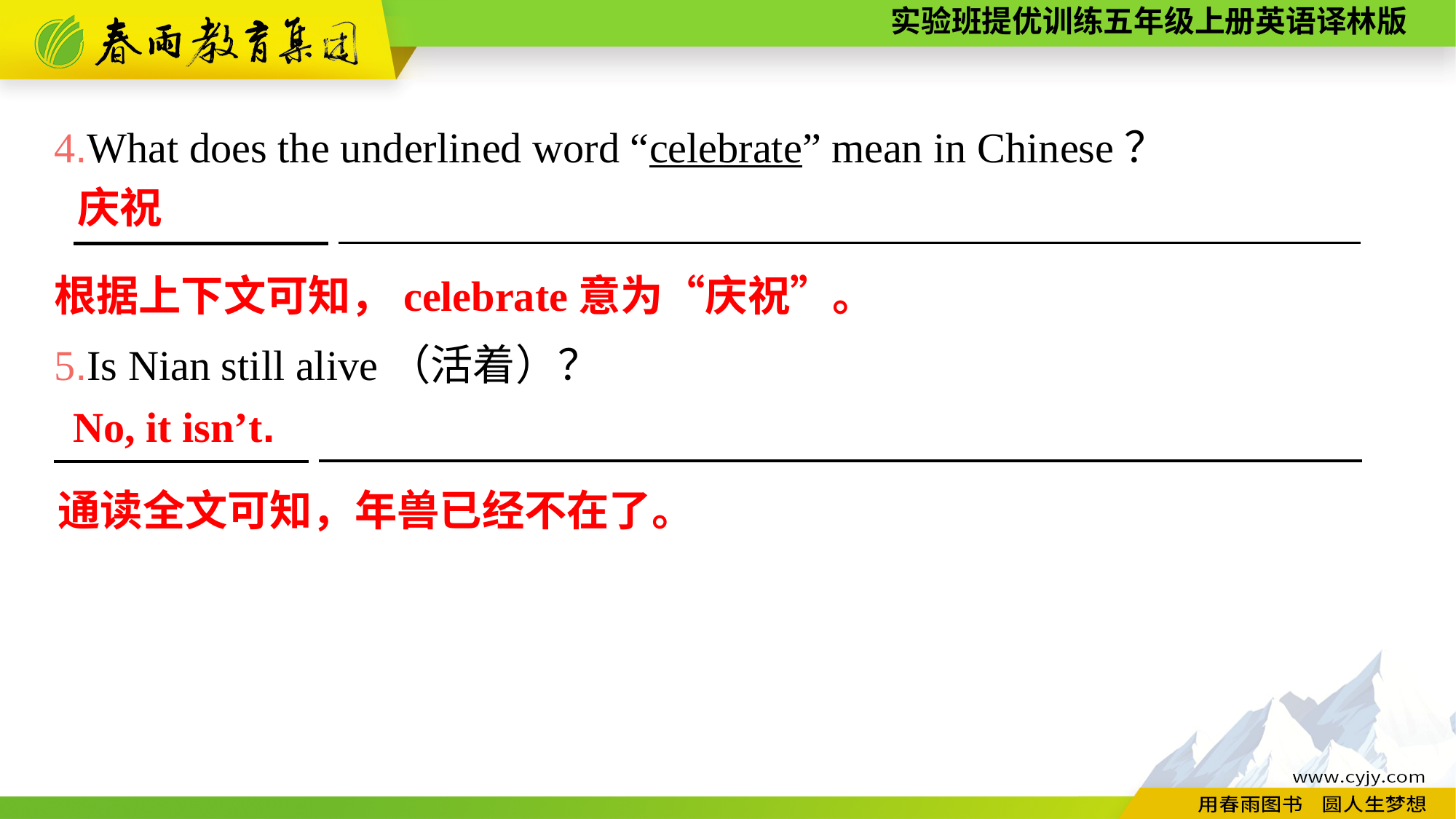

4.What does the underlined word “celebrate” mean in Chinese？
 　　　　　　________________________________________________

5.Is Nian still alive（活着）？
　　　　　　_________________________________________________
庆祝
根据上下文可知，celebrate意为“庆祝”。
No, it isn’t.
通读全文可知，年兽已经不在了。